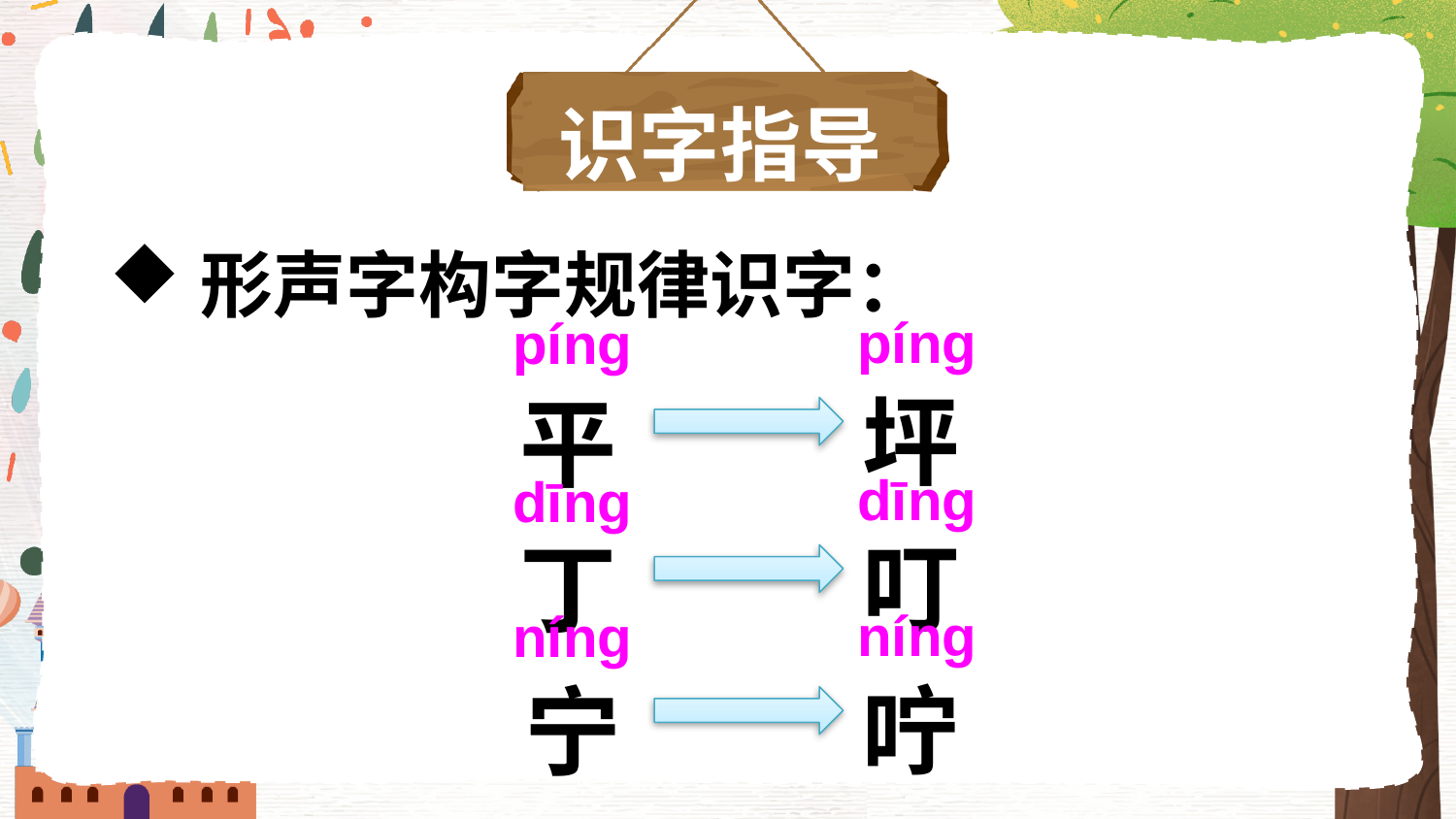

识字指导
形声字构字规律识字：
pínɡ
pínɡ
坪
平

dīnɡ
dīnɡ
叮
丁

nínɡ
nínɡ
咛
宁